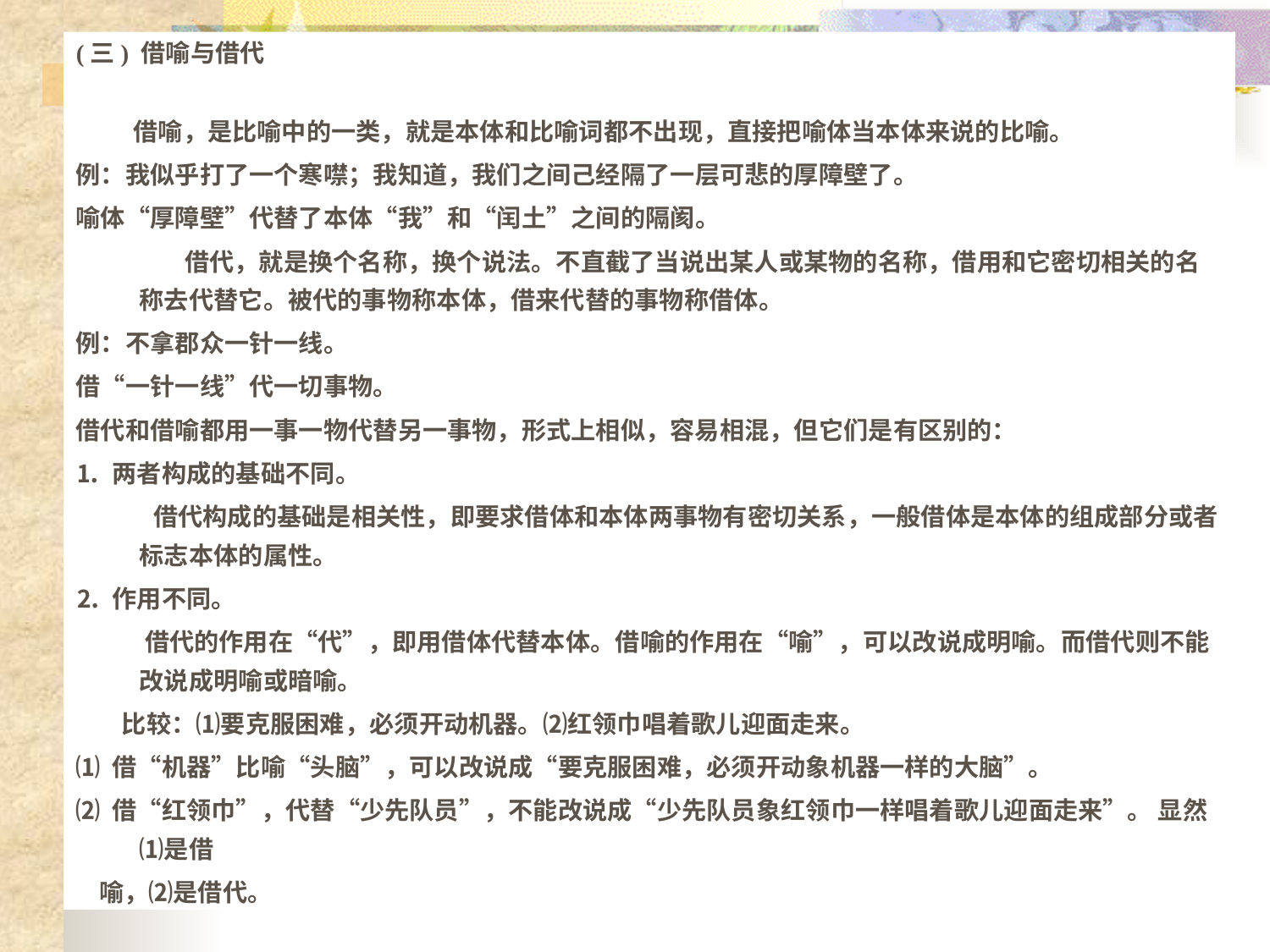

# (三) 借喻与借代

         借喻，是比喻中的一类，就是本体和比喻词都不出现，直接把喻体当本体来说的比喻。
例：我似乎打了一个寒噤；我知道，我们之间己经隔了一层可悲的厚障壁了。
喻体“厚障壁”代替了本体“我”和“闰土”之间的隔阂。
                  借代，就是换个名称，换个说法。不直截了当说出某人或某物的名称，借用和它密切相关的名称去代替它。被代的事物称本体，借来代替的事物称借体。
例：不拿郡众一针一线。
借“一针一线”代一切事物。
借代和借喻都用一事一物代替另一事物，形式上相似，容易相混，但它们是有区别的：
⒈ 两者构成的基础不同。
             借代构成的基础是相关性，即要求借体和本体两事物有密切关系，一般借体是本体的组成部分或者标志本体的属性。
⒉ 作用不同。
           借代的作用在“代”，即用借体代替本体。借喻的作用在“喻”，可以改说成明喻。而借代则不能改说成明喻或暗喻。
       比较：⑴要克服困难，必须开动机器。⑵红领巾唱着歌儿迎面走来。
⑴ 借“机器”比喻“头脑”，可以改说成“要克服困难，必须开动象机器一样的大脑”。
⑵ 借“红领巾”，代替“少先队员”，不能改说成“少先队员象红领巾一样唱着歌儿迎面走来”。 显然⑴是借
   喻，⑵是借代。